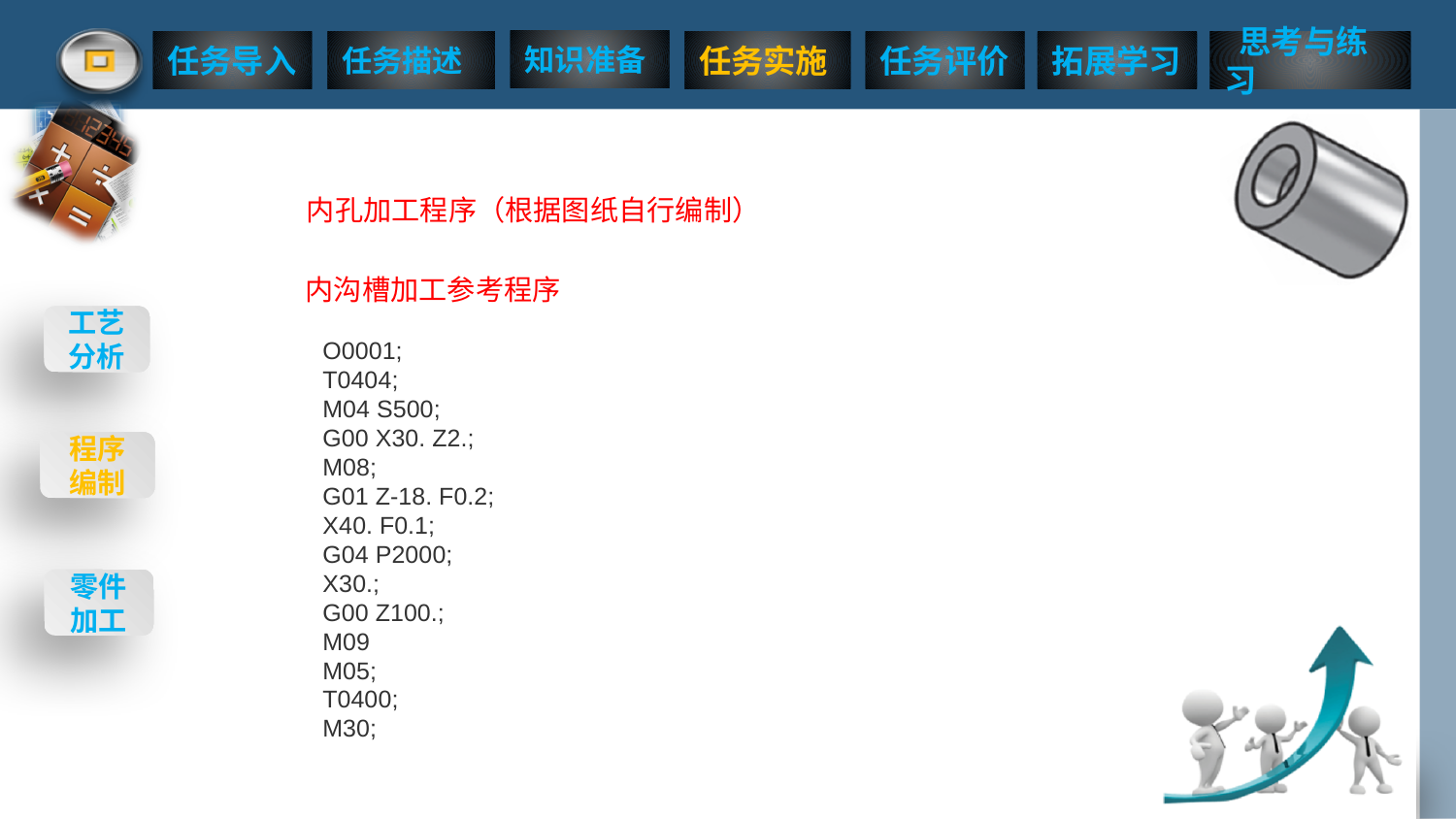

内孔加工程序（根据图纸自行编制）
内沟槽加工参考程序
O0001;
T0404;
M04 S500;
G00 X30. Z2.;
M08;
G01 Z-18. F0.2;
X40. F0.1;
G04 P2000;
X30.;
G00 Z100.;
M09
M05;
T0400;
M30;